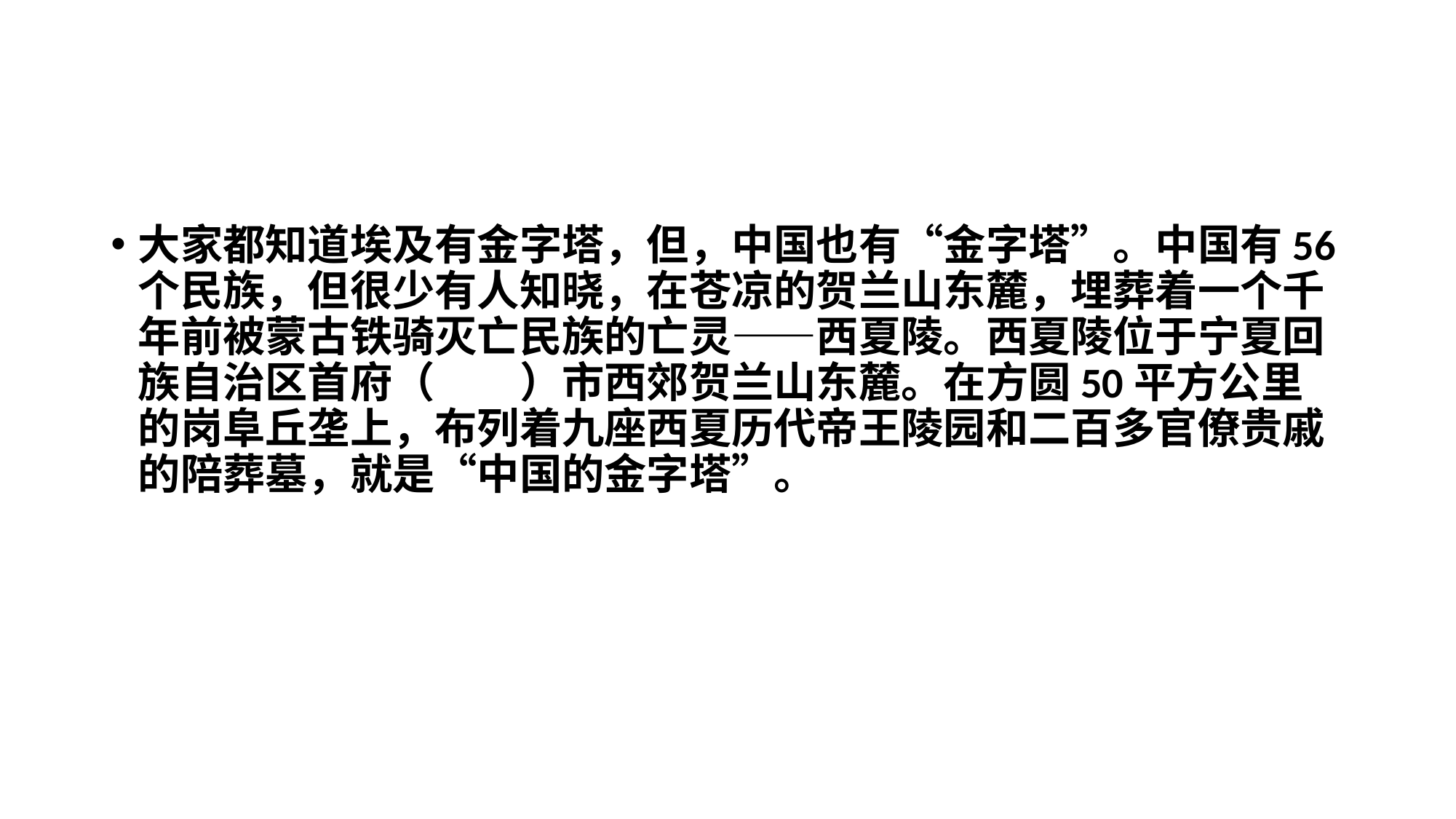

#
大家都知道埃及有金字塔，但，中国也有“金字塔”。中国有56个民族，但很少有人知晓，在苍凉的贺兰山东麓，埋葬着一个千年前被蒙古铁骑灭亡民族的亡灵——西夏陵。西夏陵位于宁夏回族自治区首府（　　）市西郊贺兰山东麓。在方圆50平方公里的岗阜丘垄上，布列着九座西夏历代帝王陵园和二百多官僚贵戚的陪葬墓，就是“中国的金字塔”。